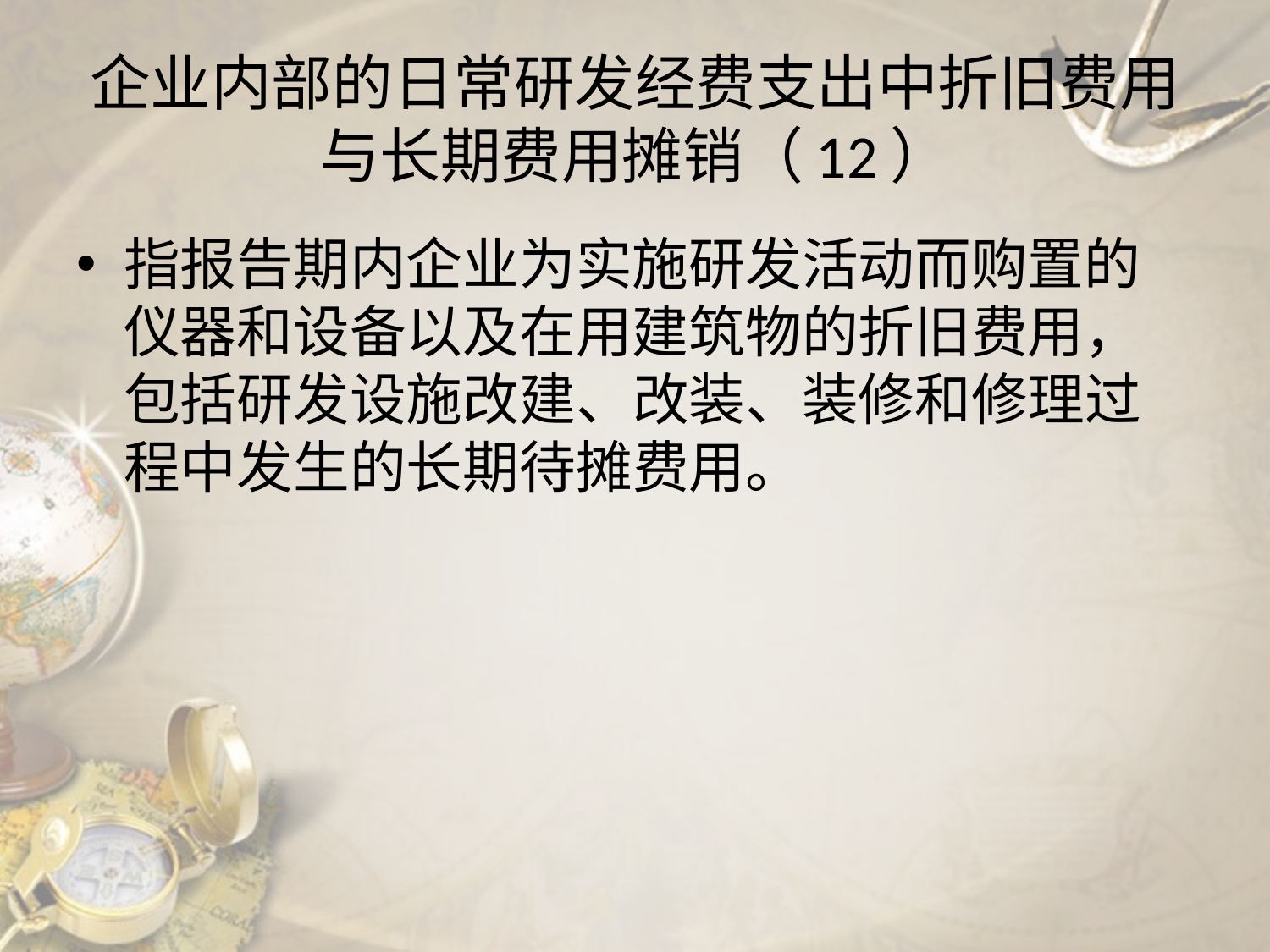

# 企业内部的日常研发经费支出中折旧费用与长期费用摊销（12）
指报告期内企业为实施研发活动而购置的仪器和设备以及在用建筑物的折旧费用，包括研发设施改建、改装、装修和修理过程中发生的长期待摊费用。